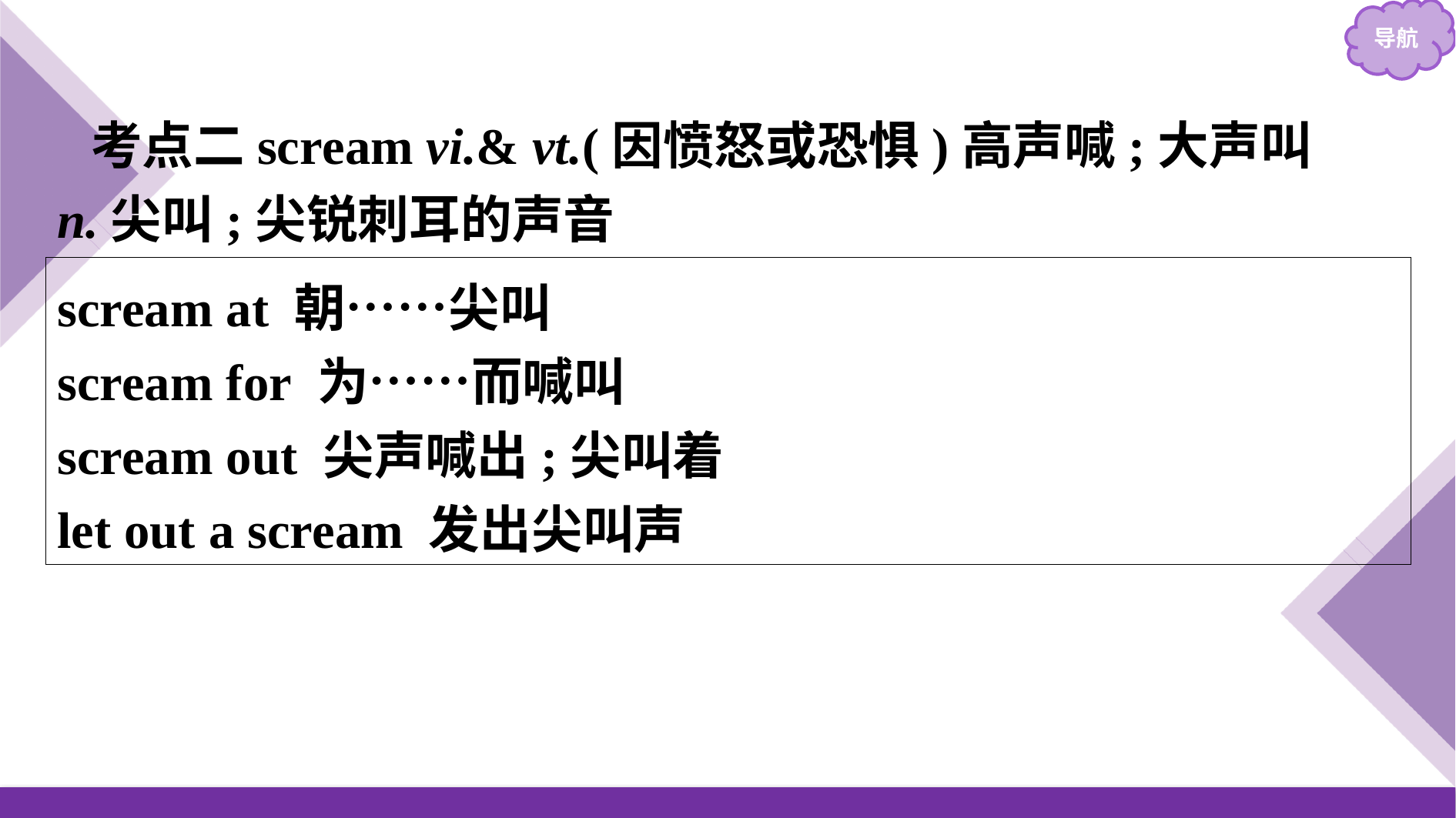

考点二scream vi.& vt.(因愤怒或恐惧)高声喊;大声叫　n.尖叫;尖锐刺耳的声音
scream at 朝……尖叫
scream for 为……而喊叫
scream out 尖声喊出;尖叫着
let out a scream 发出尖叫声